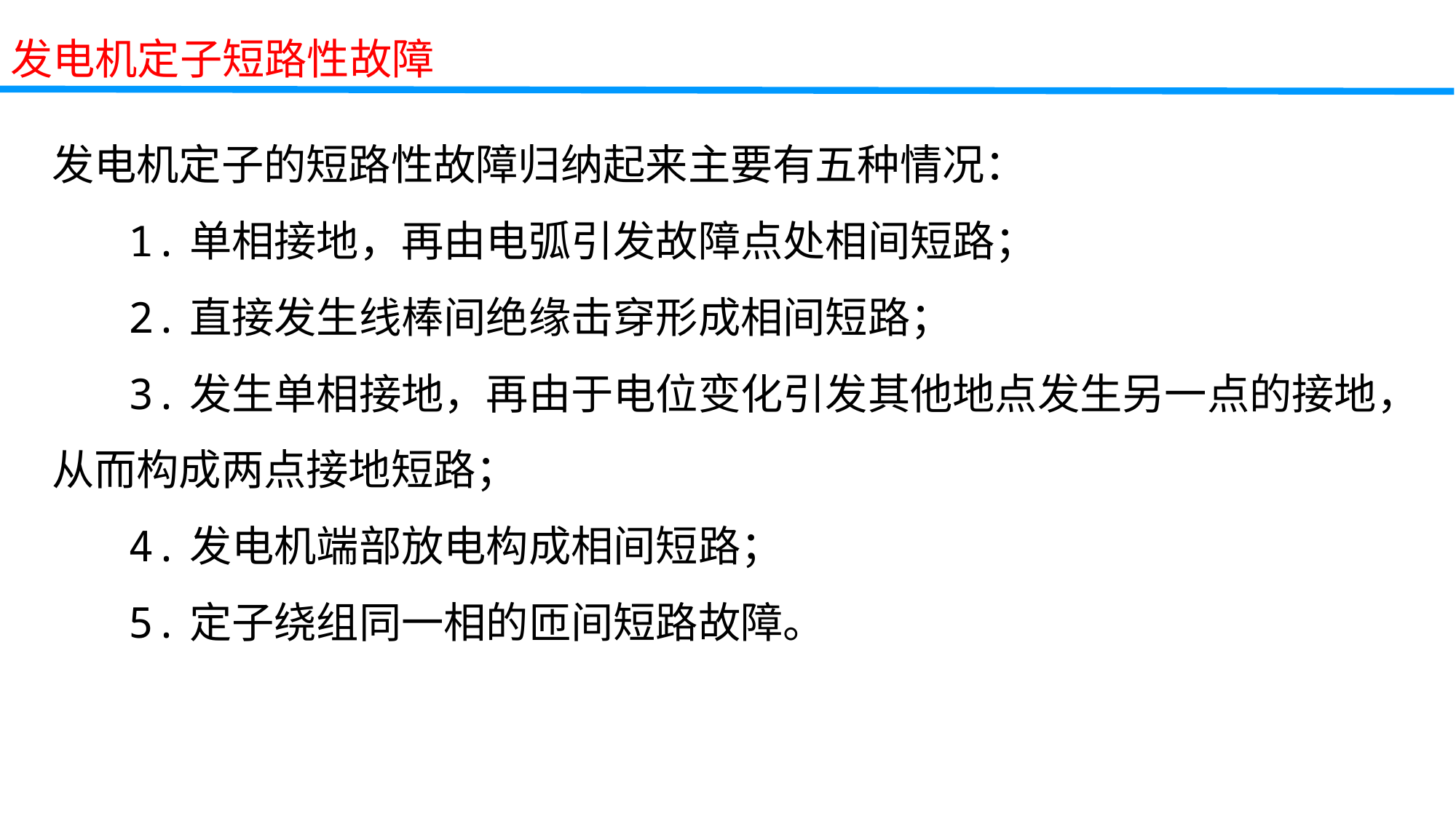

发电机定子短路性故障
发电机定子的短路性故障归纳起来主要有五种情况：
   1.单相接地，再由电弧引发故障点处相间短路；
   2.直接发生线棒间绝缘击穿形成相间短路；
   3.发生单相接地，再由于电位变化引发其他地点发生另一点的接地，从而构成两点接地短路；
   4.发电机端部放电构成相间短路；
   5.定子绕组同一相的匝间短路故障。

教学重点
教学难